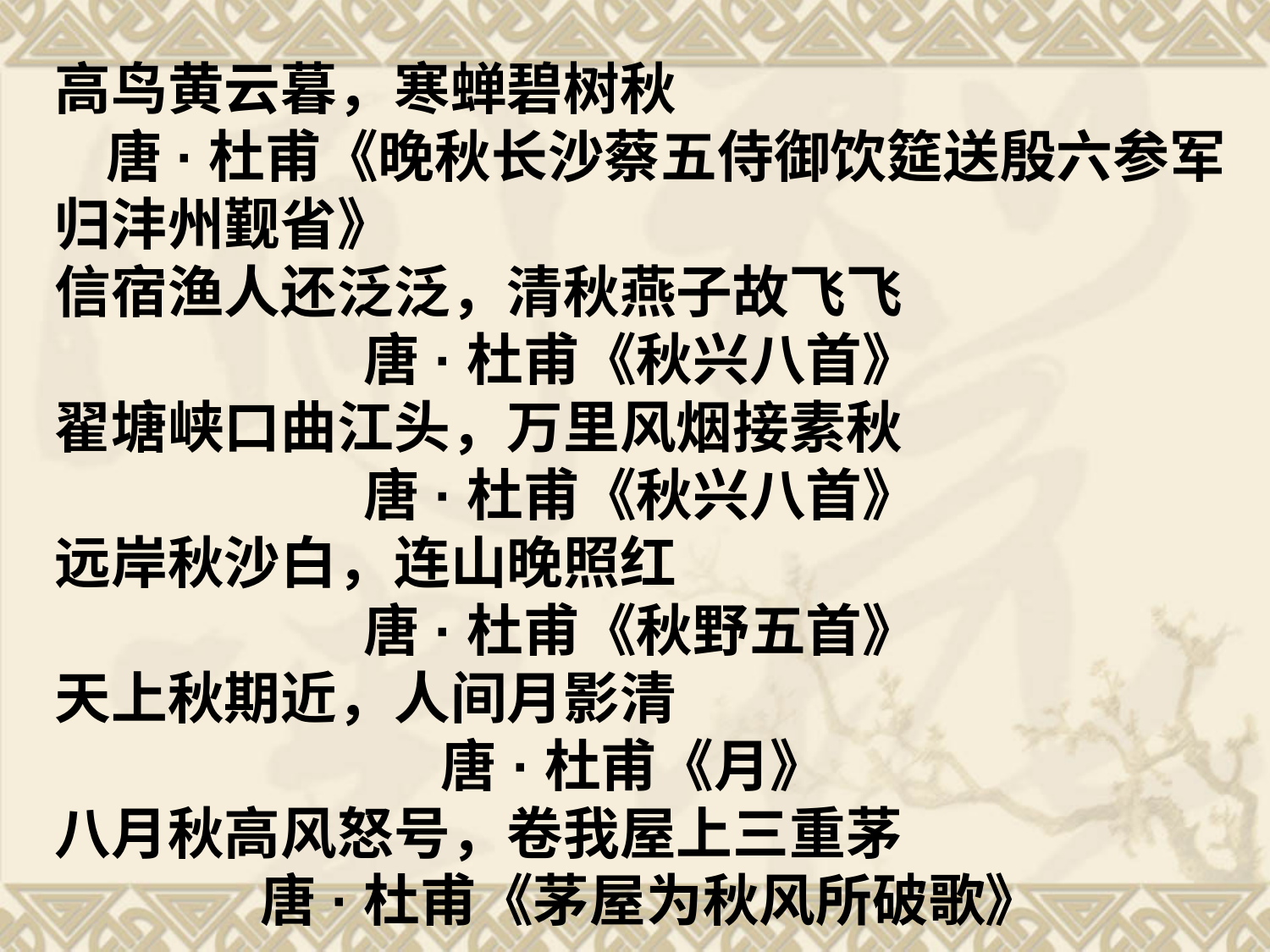

高鸟黄云暮，寒蝉碧树秋
    唐·杜甫《晚秋长沙蔡五侍御饮筵送殷六参军归沣州觐省》
信宿渔人还泛泛，清秋燕子故飞飞
                        唐·杜甫《秋兴八首》
翟塘峡口曲江头，万里风烟接素秋
                        唐·杜甫《秋兴八首》
远岸秋沙白，连山晚照红
                        唐·杜甫《秋野五首》
天上秋期近，人间月影清
                              唐·杜甫《月》
八月秋高风怒号，卷我屋上三重茅
                唐·杜甫《茅屋为秋风所破歌》